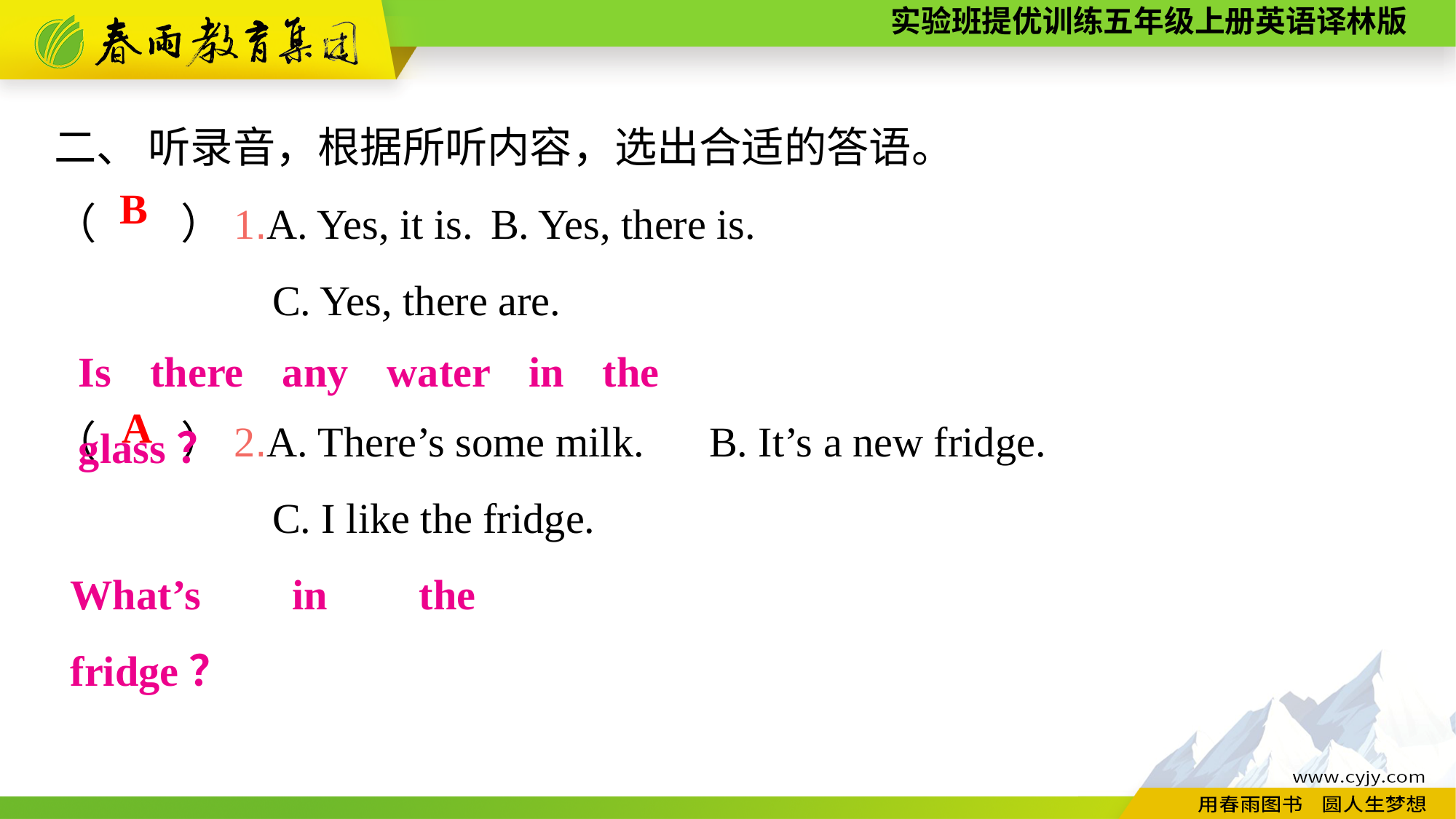

二、 听录音，根据所听内容，选出合适的答语。
（　　）1.A. Yes, it is.	B. Yes, there is.
		C. Yes, there are.

（　　）2.A. There’s some milk.	B. It’s a new fridge.
		C. I like the fridge.
B
Is there any water in the glass？
A
What’s in the fridge？